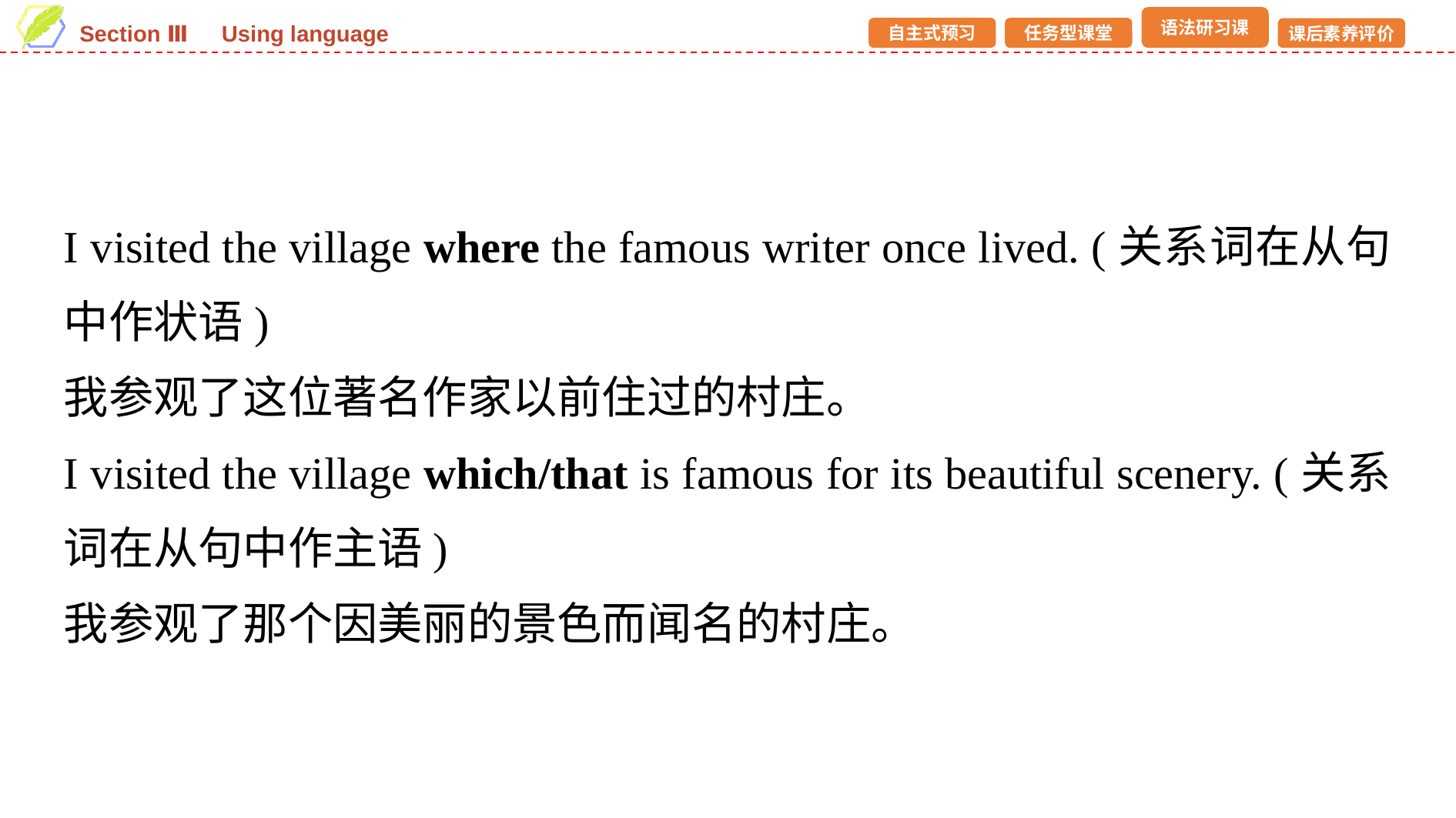

I visited the village where the famous writer once lived. (关系词在从句中作状语)
我参观了这位著名作家以前住过的村庄。
I visited the village which/that is famous for its beautiful scenery. (关系词在从句中作主语)
我参观了那个因美丽的景色而闻名的村庄。